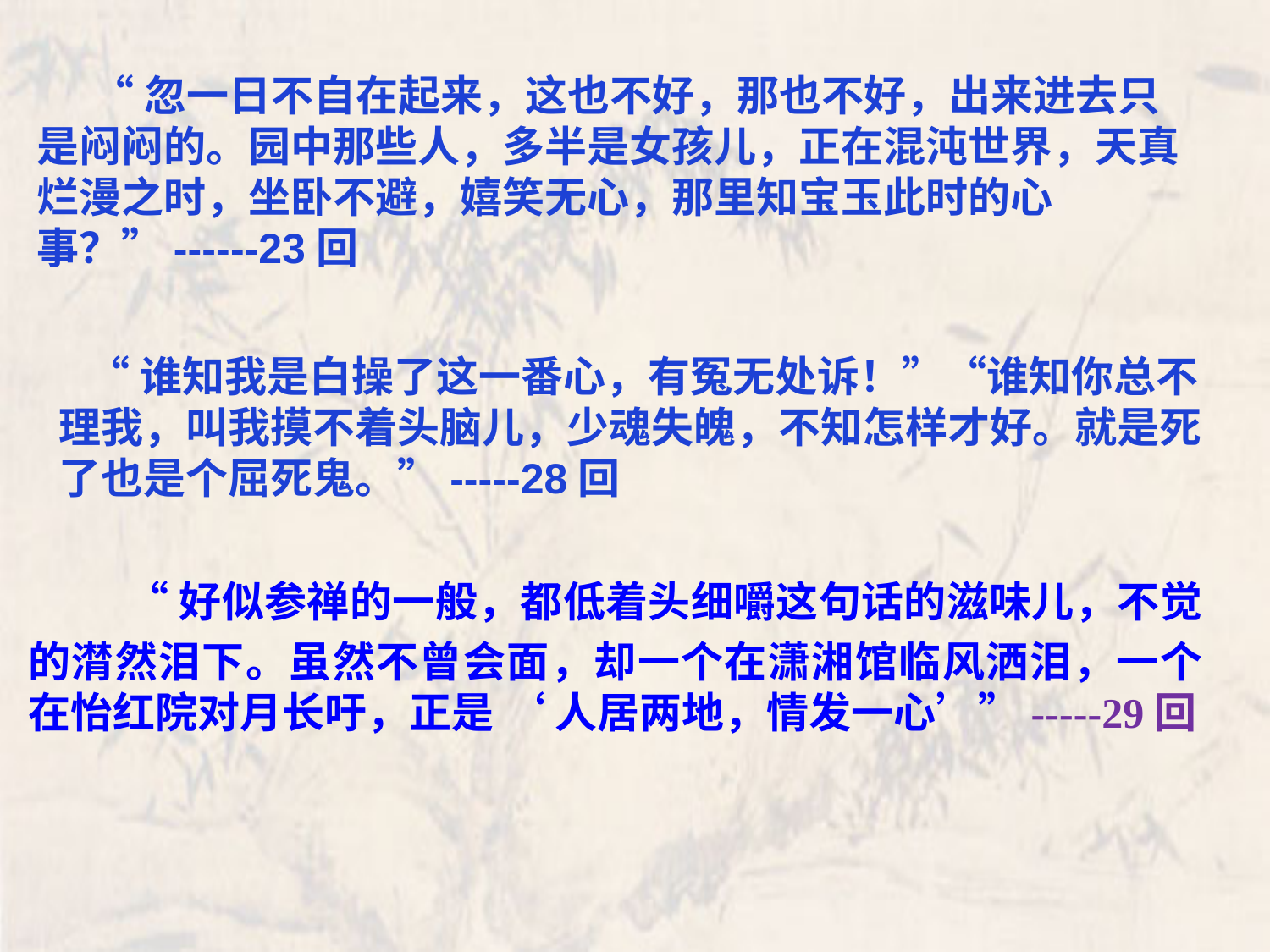

“忽一日不自在起来，这也不好，那也不好，出来进去只是闷闷的。园中那些人，多半是女孩儿，正在混沌世界，天真烂漫之时，坐卧不避，嬉笑无心，那里知宝玉此时的心事？”------23回

   “谁知我是白操了这一番心，有冤无处诉！”“谁知你总不理我，叫我摸不着头脑儿，少魂失魄，不知怎样才好。就是死了也是个屈死鬼。”-----28回
     “好似参禅的一般，都低着头细嚼这句话的滋味儿，不觉的潸然泪下。虽然不曾会面，却一个在潇湘馆临风洒泪，一个在怡红院对月长吁，正是 ‘ 人居两地，情发一心’”-----29回